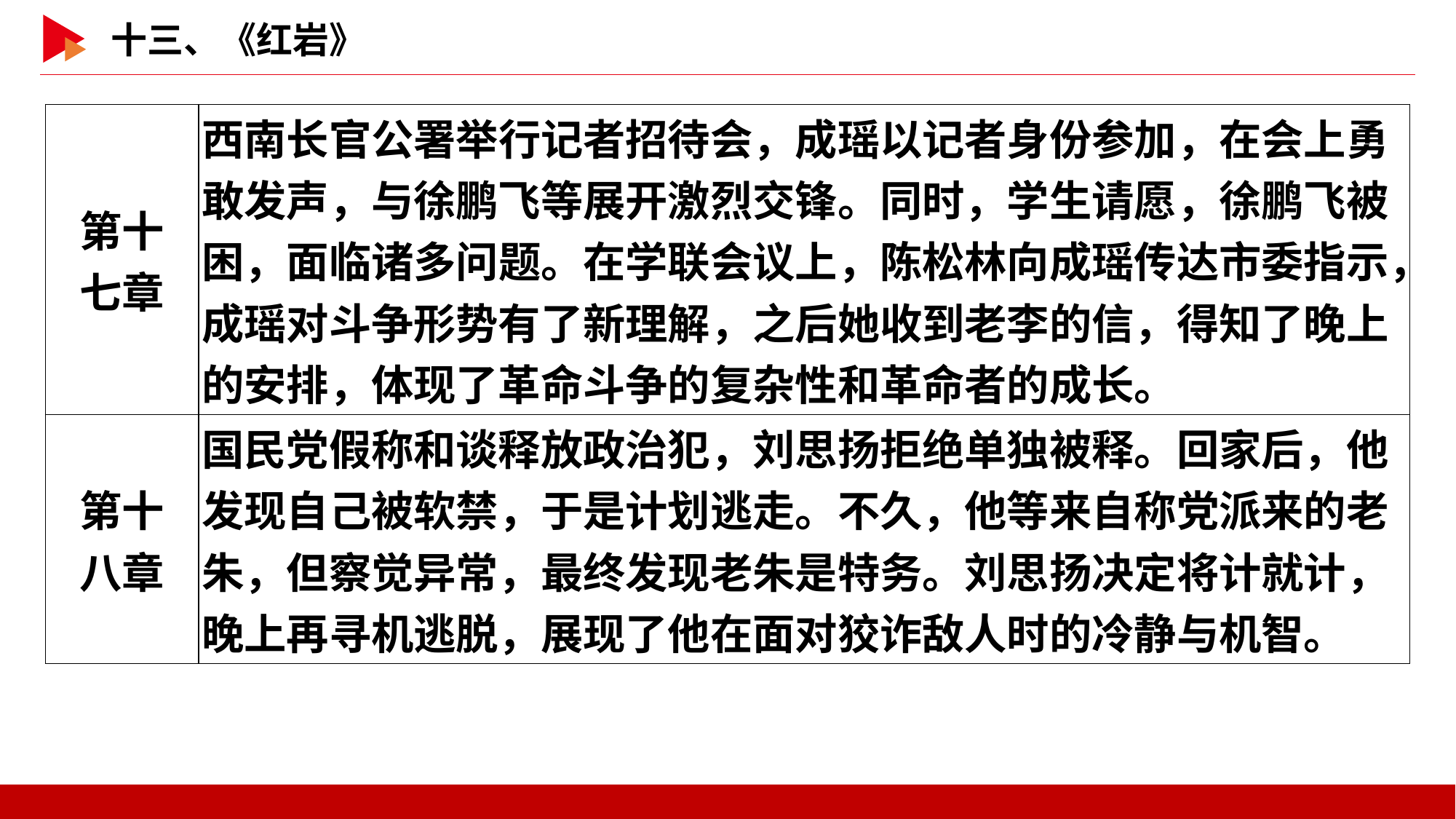

| 第十 七章 | 西南长官公署举行记者招待会，成瑶以记者身份参加，在会上勇敢发声，与徐鹏飞等展开激烈交锋。同时，学生请愿，徐鹏飞被困，面临诸多问题。在学联会议上，陈松林向成瑶传达市委指示，成瑶对斗争形势有了新理解，之后她收到老李的信，得知了晚上的安排，体现了革命斗争的复杂性和革命者的成长。 |
| --- | --- |
| 第十 八章 | 国民党假称和谈释放政治犯，刘思扬拒绝单独被释。回家后，他发现自己被软禁，于是计划逃走。不久，他等来自称党派来的老朱，但察觉异常，最终发现老朱是特务。刘思扬决定将计就计，晚上再寻机逃脱，展现了他在面对狡诈敌人时的冷静与机智。 |